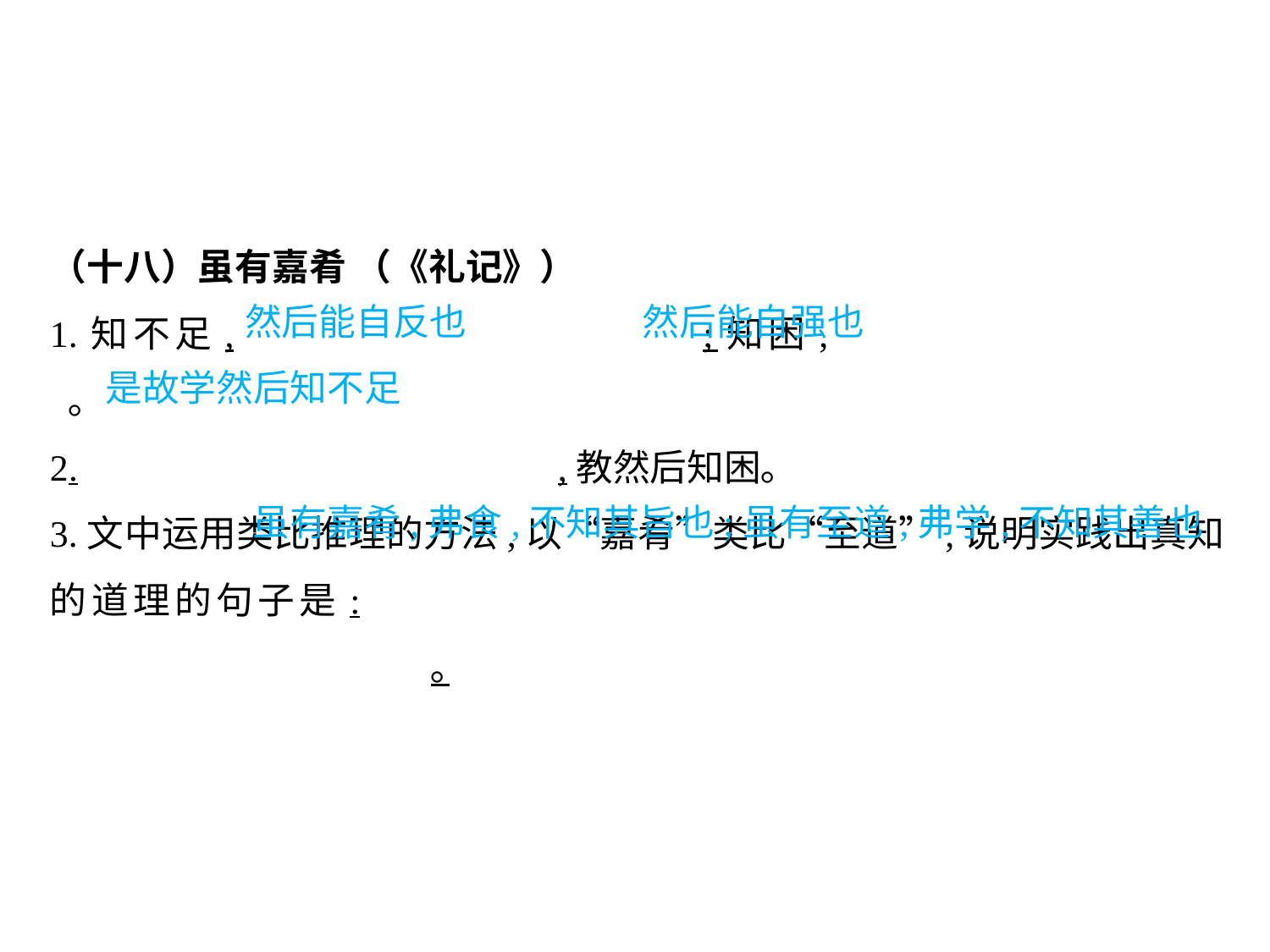

（十八）虽有嘉肴 （《礼记》）
1.知不足,				;知困,				 ｡
2.				,教然后知困｡
3.文中运用类比推理的方法,以“嘉肴”类比“至道”,说明实践出真知的道理的句子是:										｡
然后能自反也		  然后能自强也
是故学然后知不足
虽有嘉肴,弗食,不知其旨也;虽有至道,弗学,不知其善也